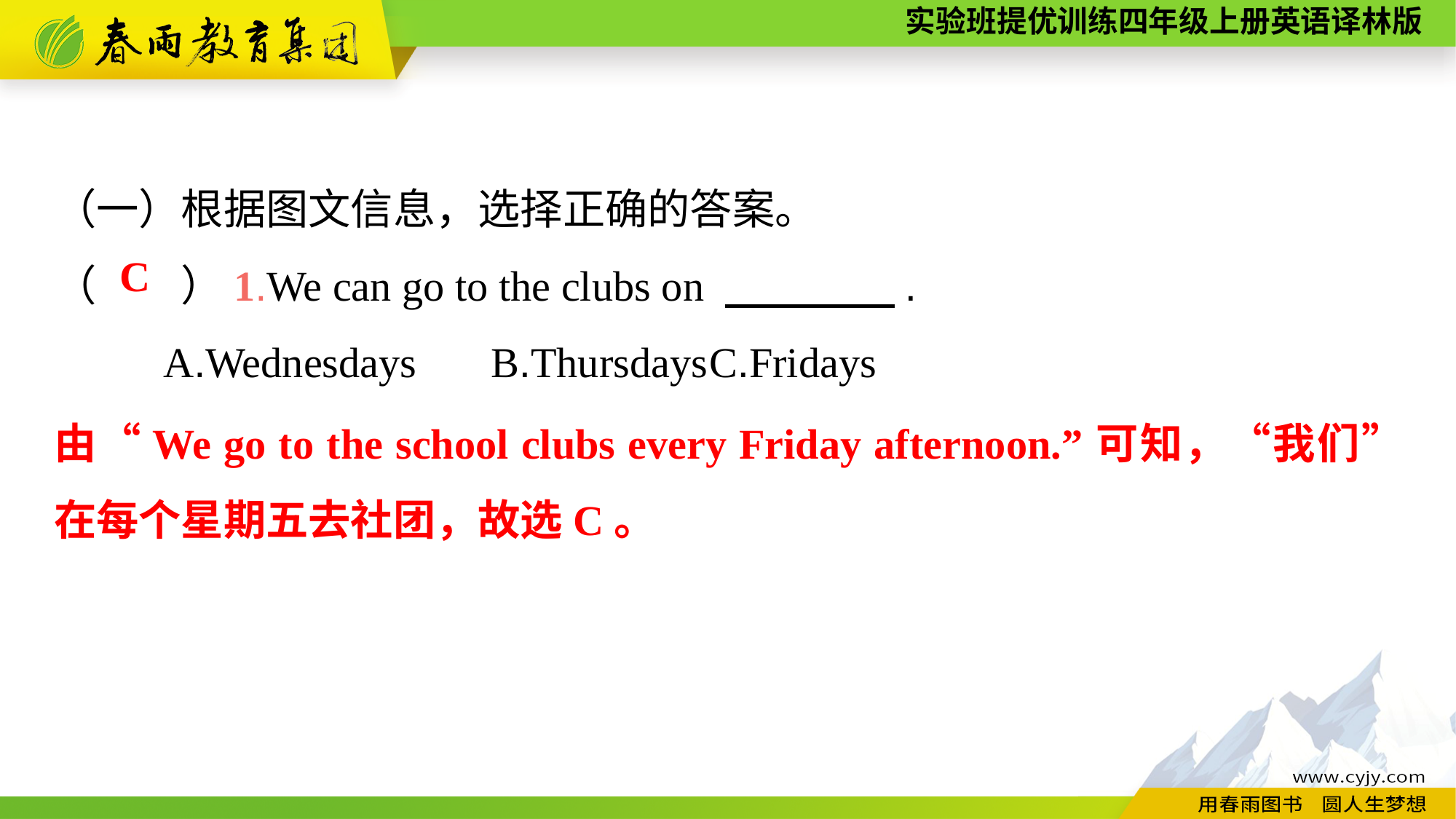

（一）根据图文信息，选择正确的答案。
（　　）1.We can go to the clubs on 　　　　.
	A.Wednesdays	B.Thursdays	C.Fridays
C
由“We go to the school clubs every Friday afternoon.”可知，“我们”在每个星期五去社团，故选C。